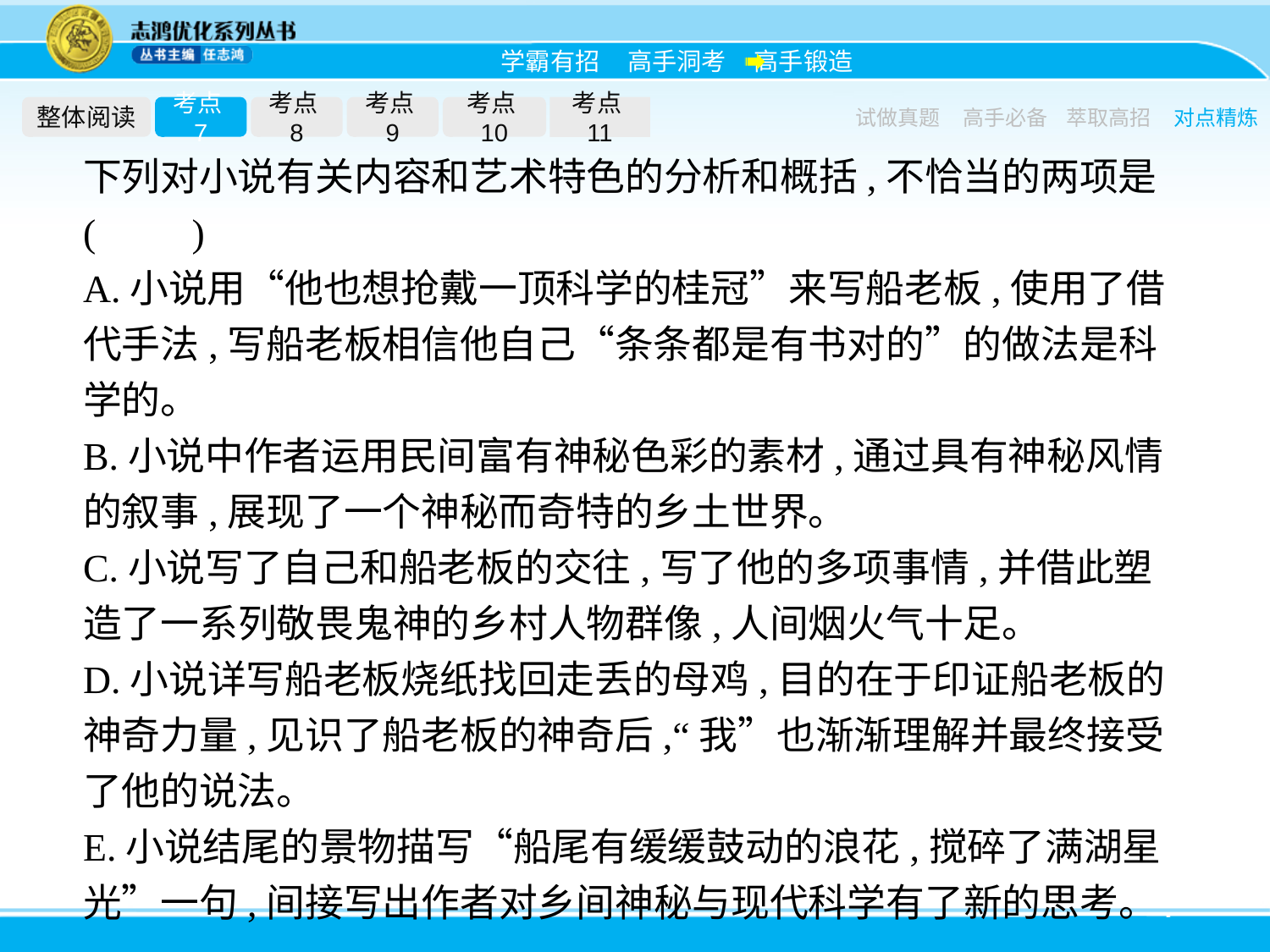

整体阅读
考点7
考点8
考点9
考点10
考点11
试做真题
高手必备
萃取高招
对点精炼
下列对小说有关内容和艺术特色的分析和概括,不恰当的两项是(　　)
A.小说用“他也想抢戴一顶科学的桂冠”来写船老板,使用了借代手法,写船老板相信他自己“条条都是有书对的”的做法是科学的。
B.小说中作者运用民间富有神秘色彩的素材,通过具有神秘风情的叙事,展现了一个神秘而奇特的乡土世界。
C.小说写了自己和船老板的交往,写了他的多项事情,并借此塑造了一系列敬畏鬼神的乡村人物群像,人间烟火气十足。
D.小说详写船老板烧纸找回走丢的母鸡,目的在于印证船老板的神奇力量,见识了船老板的神奇后,“我”也渐渐理解并最终接受了他的说法。
E.小说结尾的景物描写“船尾有缓缓鼓动的浪花,搅碎了满湖星光”一句,间接写出作者对乡间神秘与现代科学有了新的思考。